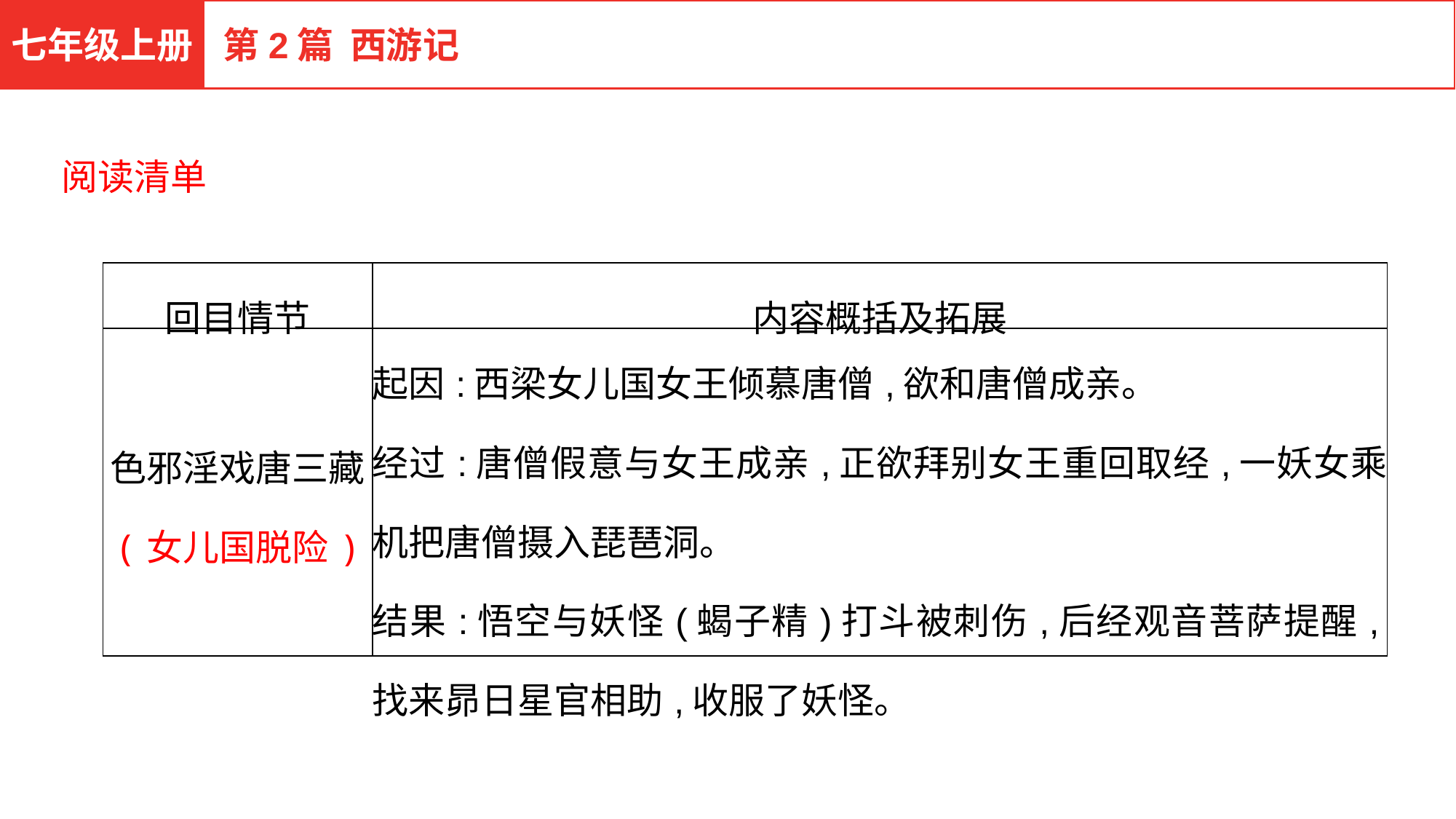

七年级上册
第2篇  西游记
阅读清单
| 回目情节 | 内容概括及拓展 |
| --- | --- |
| 色邪淫戏唐三藏 (女儿国脱险) | 起因:西梁女儿国女王倾慕唐僧,欲和唐僧成亲。 经过:唐僧假意与女王成亲,正欲拜别女王重回取经,一妖女乘机把唐僧摄入琵琶洞。 结果:悟空与妖怪(蝎子精)打斗被刺伤,后经观音菩萨提醒,找来昴日星官相助,收服了妖怪。 |